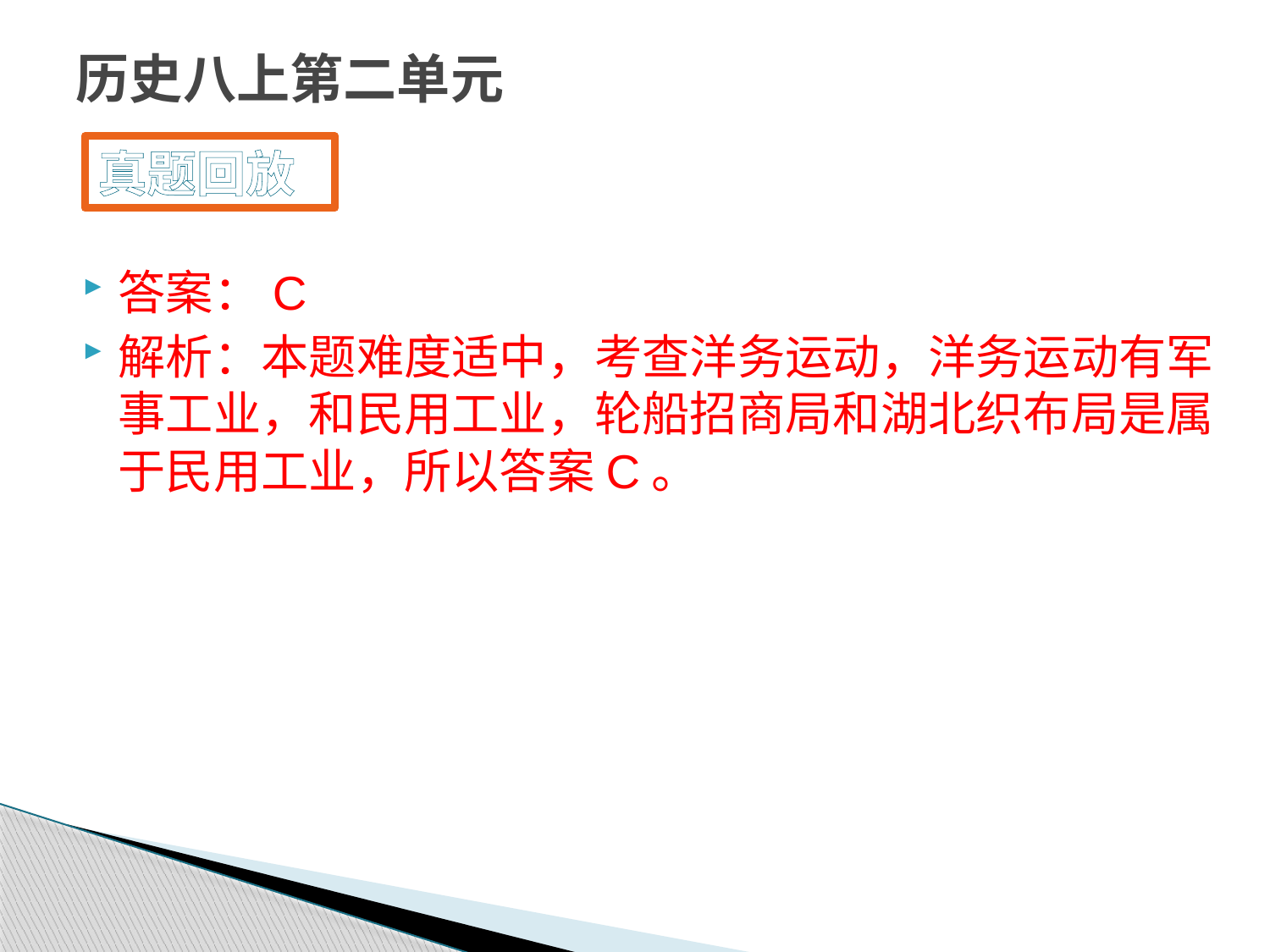

# 历史八上第二单元
真题回放
答案：C
解析：本题难度适中，考查洋务运动，洋务运动有军事工业，和民用工业，轮船招商局和湖北织布局是属于民用工业，所以答案C。